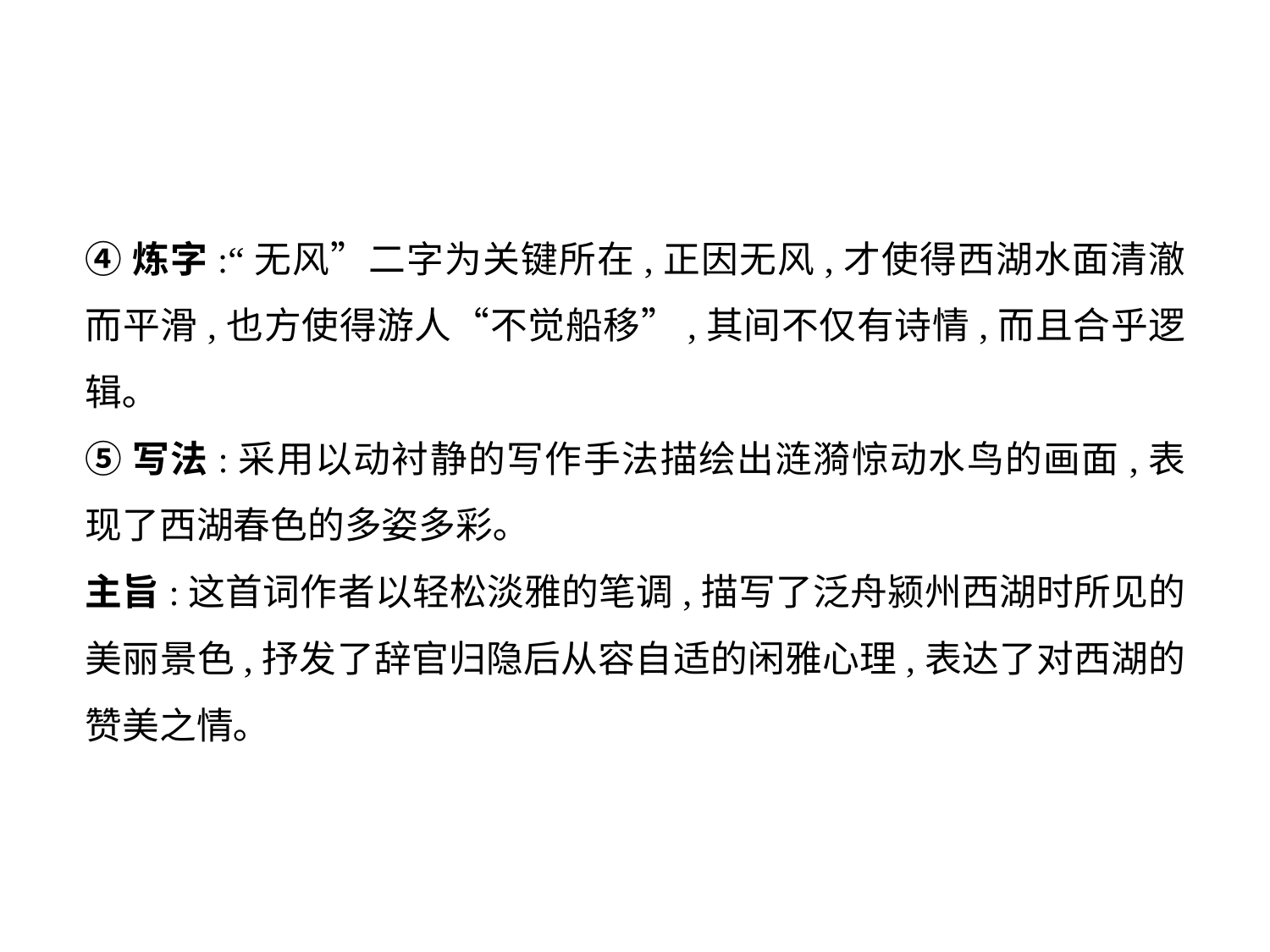

④炼字:“无风”二字为关键所在,正因无风,才使得西湖水面清澈而平滑,也方使得游人“不觉船移”,其间不仅有诗情,而且合乎逻辑｡
⑤写法:采用以动衬静的写作手法描绘出涟漪惊动水鸟的画面,表现了西湖春色的多姿多彩｡
主旨:这首词作者以轻松淡雅的笔调,描写了泛舟颍州西湖时所见的美丽景色,抒发了辞官归隐后从容自适的闲雅心理,表达了对西湖的赞美之情｡